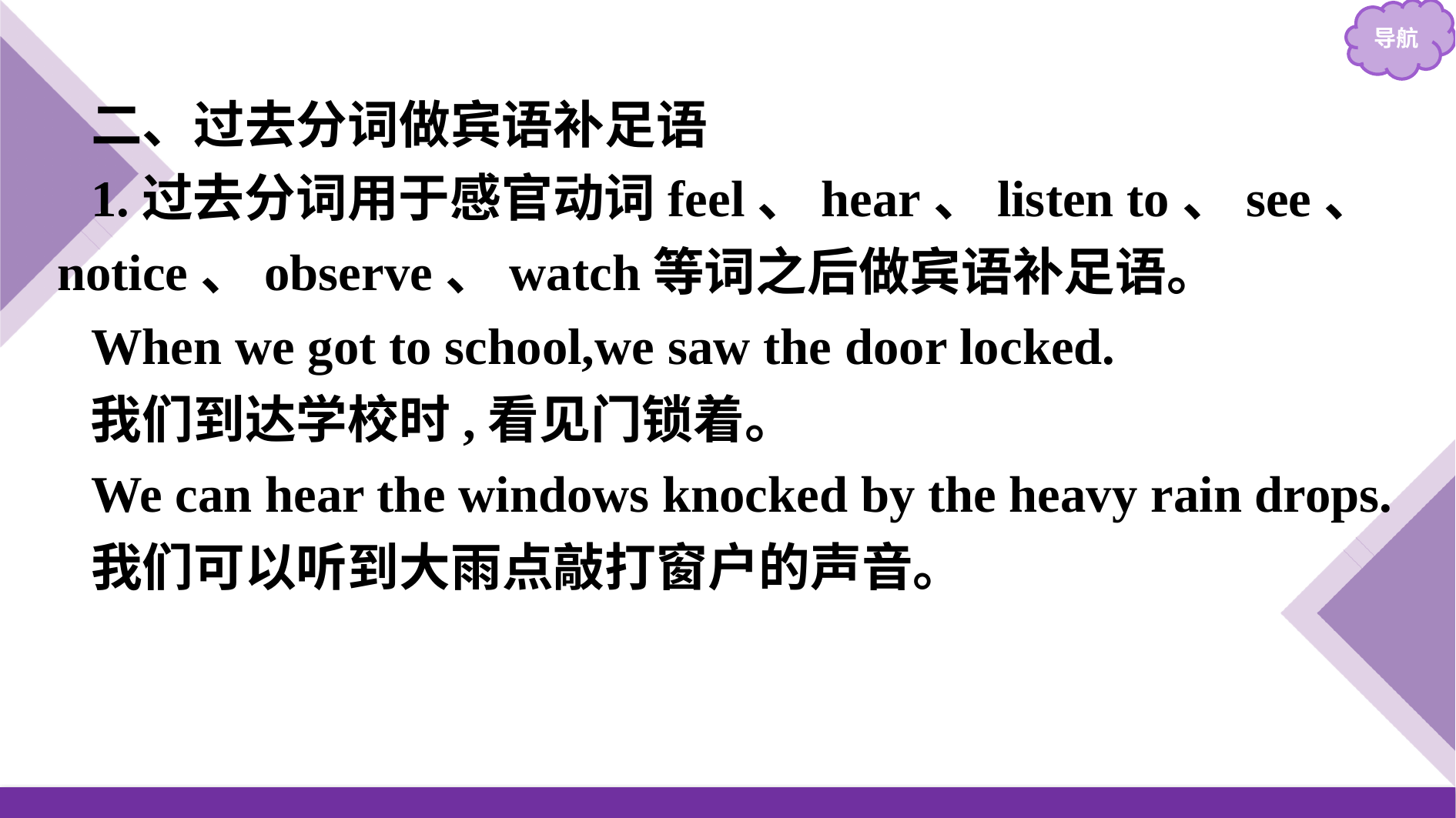

二、过去分词做宾语补足语
1.过去分词用于感官动词feel、hear、listen to、see、notice、observe、watch等词之后做宾语补足语。
When we got to school,we saw the door locked.
我们到达学校时,看见门锁着。
We can hear the windows knocked by the heavy rain drops.
我们可以听到大雨点敲打窗户的声音。